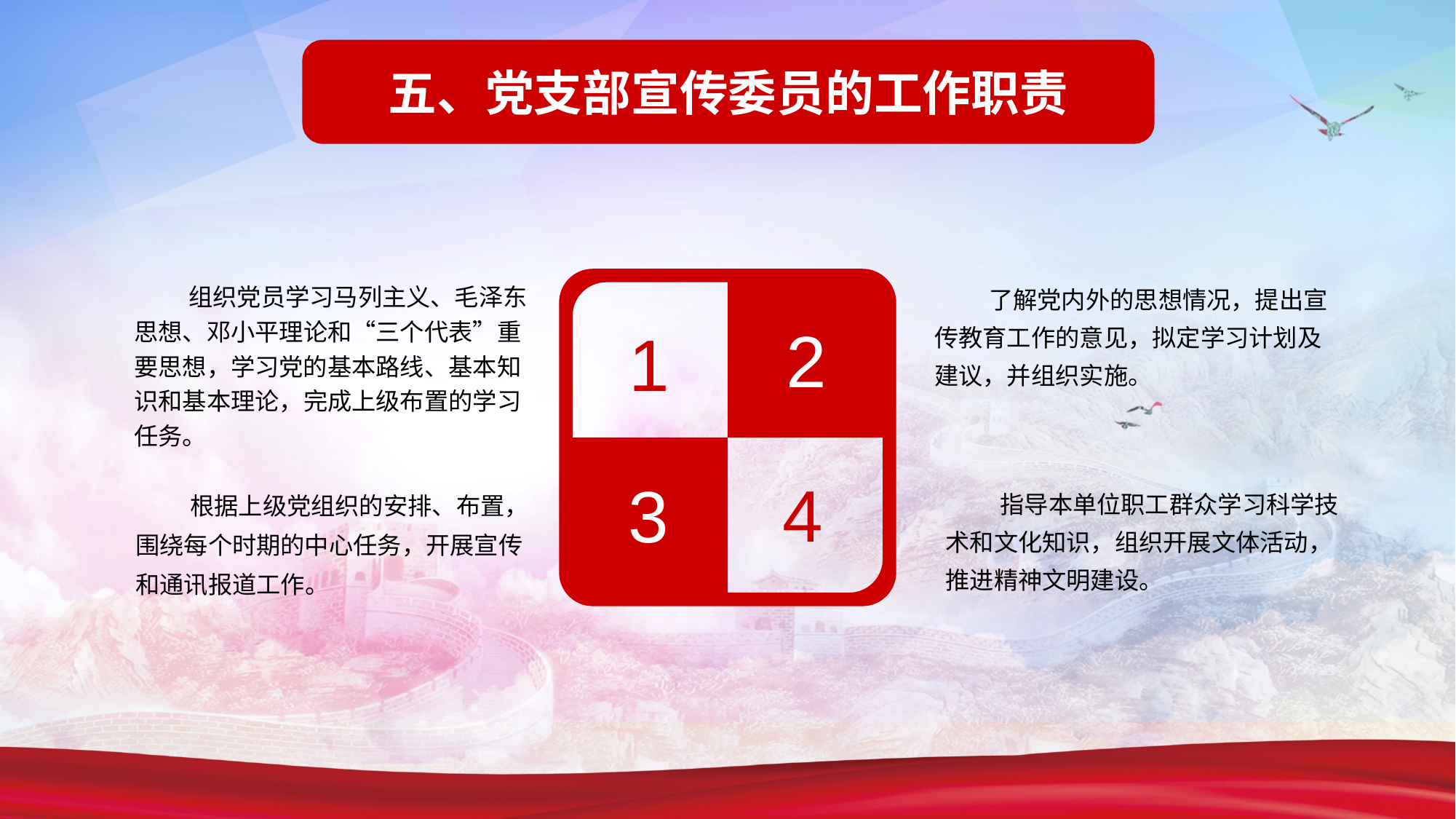

五、党支部宣传委员的工作职责

组织党员学习马列主义、毛泽东思想、邓小平理论和“三个代表”重要思想，学习党的基本路线、基本知识和基本理论，完成上级布置的学习任务。
了解党内外的思想情况，提出宣传教育工作的意见，拟定学习计划及建议，并组织实施。
2
1
4
3
根据上级党组织的安排、布置，围绕每个时期的中心任务，开展宣传和通讯报道工作。
指导本单位职工群众学习科学技术和文化知识，组织开展文体活动，推进精神文明建设。